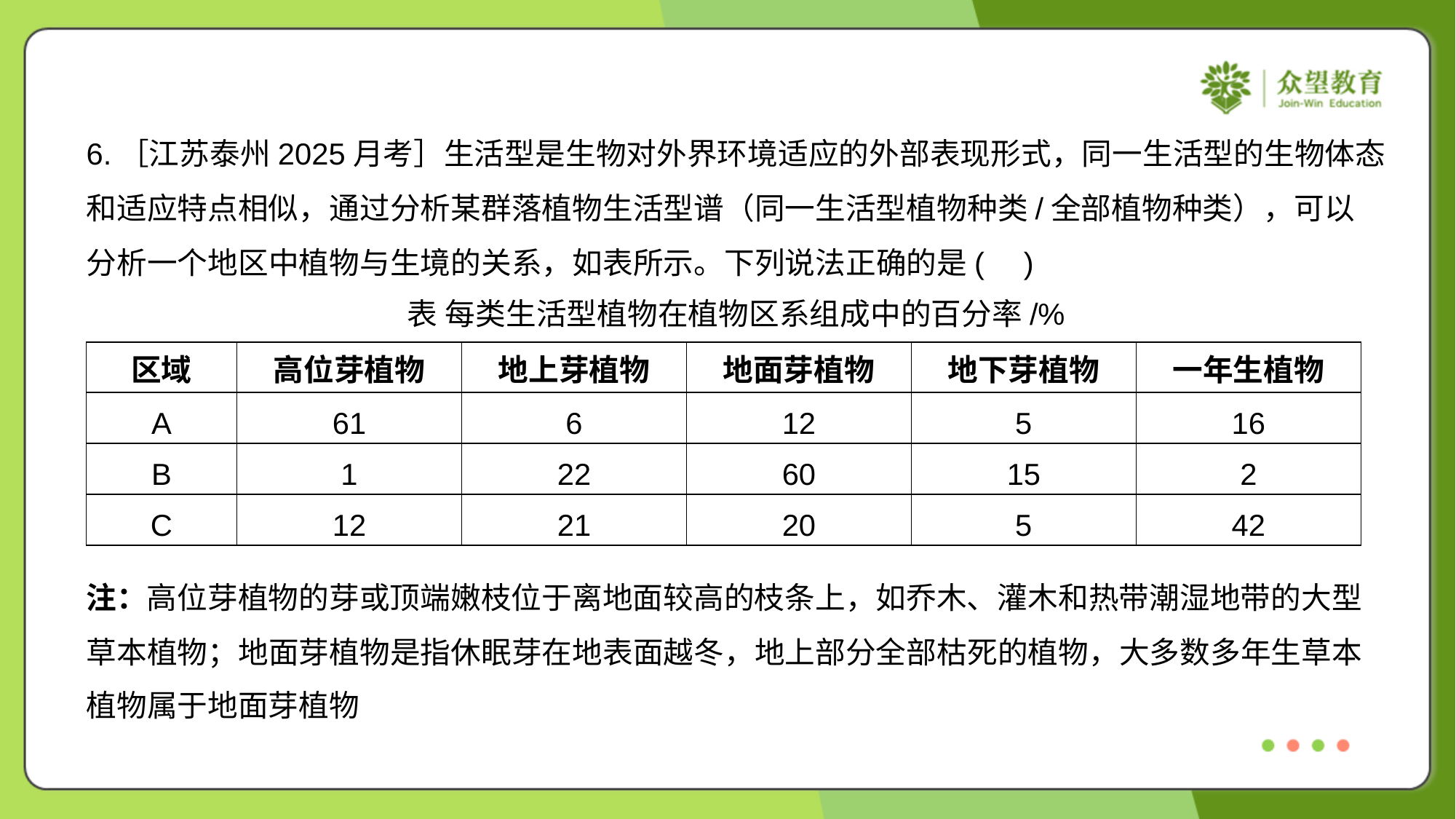

6.［江苏泰州2025月考］生活型是生物对外界环境适应的外部表现形式，同一生活型的生物体态
和适应特点相似，通过分析某群落植物生活型谱（同一生活型植物种类/全部植物种类），可以
分析一个地区中植物与生境的关系，如表所示。下列说法正确的是(     )
表 每类生活型植物在植物区系组成中的百分率/%
| 区域 | 高位芽植物 | 地上芽植物 | 地面芽植物 | 地下芽植物 | 一年生植物 |
| --- | --- | --- | --- | --- | --- |
| A | 61 | 6 | 12 | 5 | 16 |
| B | 1 | 22 | 60 | 15 | 2 |
| C | 12 | 21 | 20 | 5 | 42 |
注：高位芽植物的芽或顶端嫩枝位于离地面较高的枝条上，如乔木、灌木和热带潮湿地带的大型
草本植物；地面芽植物是指休眠芽在地表面越冬，地上部分全部枯死的植物，大多数多年生草本
植物属于地面芽植物